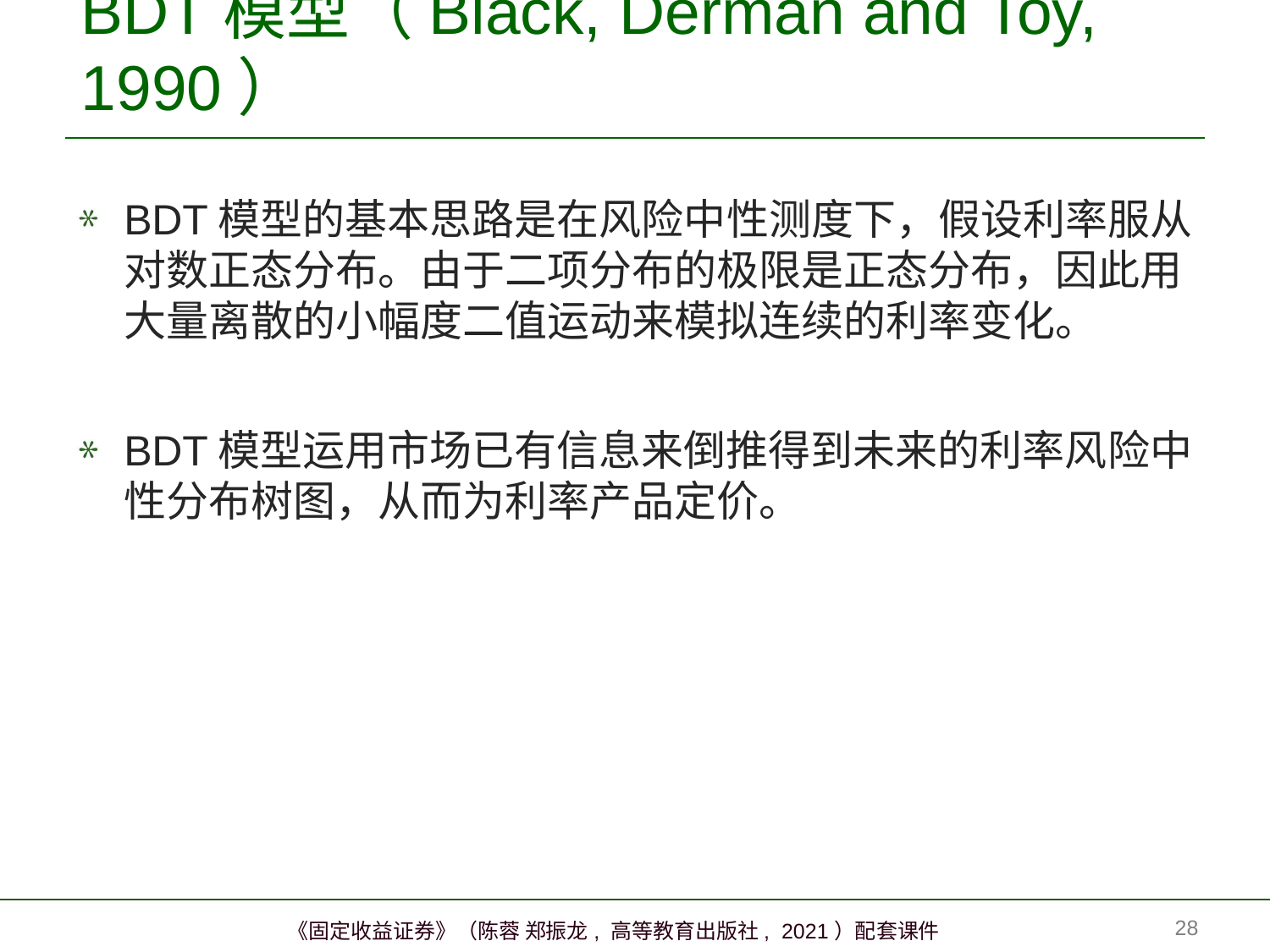

# BDT模型（Black, Derman and Toy, 1990）
BDT模型的基本思路是在风险中性测度下，假设利率服从对数正态分布。由于二项分布的极限是正态分布，因此用大量离散的小幅度二值运动来模拟连续的利率变化。

BDT模型运用市场已有信息来倒推得到未来的利率风险中性分布树图，从而为利率产品定价。
28